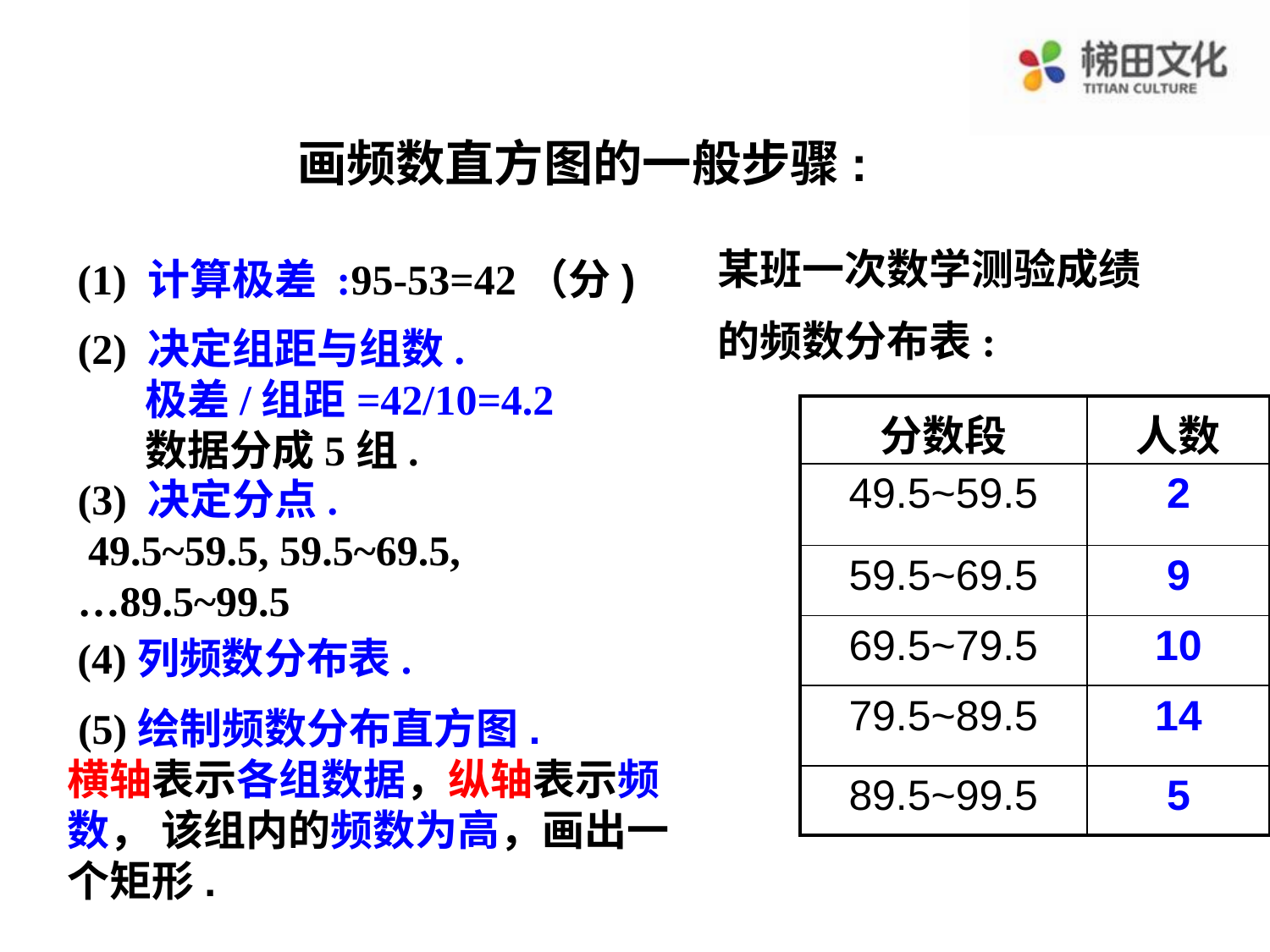

画频数直方图的一般步骤:
某班一次数学测验成绩
的频数分布表:
(1) 计算极差 :95-53=42（分)
(2) 决定组距与组数.
      极差/组距=42/10=4.2
      数据分成5组.
| 分数段 | 人数 |
| --- | --- |
| 49.5~59.5 | 2 |
| 59.5~69.5 | 9 |
| 69.5~79.5 | 10 |
| 79.5~89.5 | 14 |
| 89.5~99.5 | 5 |
(3) 决定分点.
 49.5~59.5, 59.5~69.5,
…89.5~99.5
(4)列频数分布表.

 (5)绘制频数分布直方图.
横轴表示各组数据，纵轴表示频数， 该组内的频数为高，画出一个矩形.